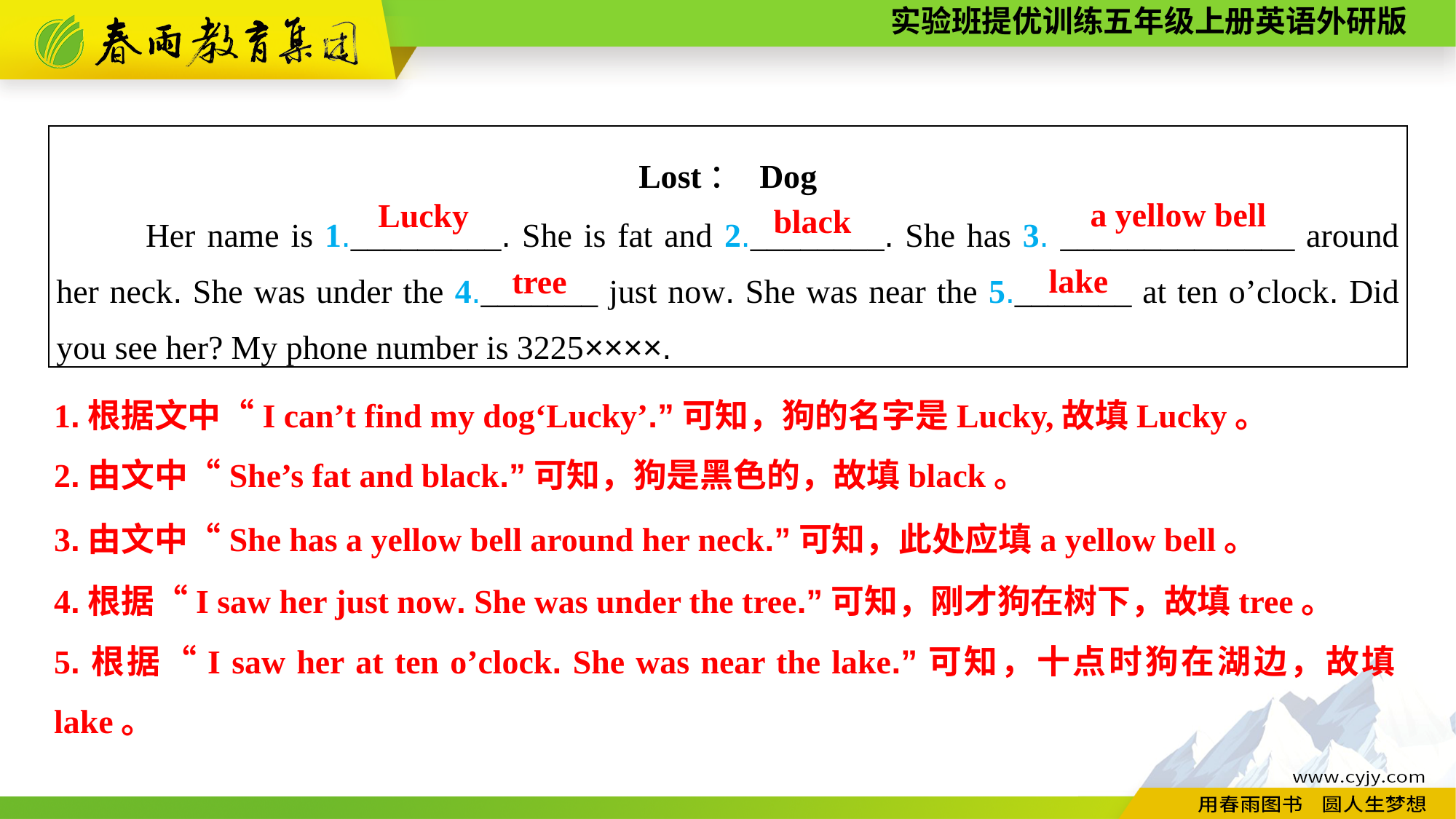

| Lost： Dog Her name is 1.\_\_\_\_\_\_\_\_\_. She is fat and 2.\_\_\_\_\_\_\_\_. She has 3. \_\_\_\_\_\_\_\_\_\_\_\_\_\_ around her neck. She was under the 4.\_\_\_\_\_\_\_ just now. She was near the 5.\_\_\_\_\_\_\_ at ten o’clock. Did you see her? My phone number is 3225××××. |
| --- |
a yellow bell
Lucky
black
lake
tree
1.根据文中“I can’t find my dog‘Lucky’.”可知，狗的名字是Lucky,故填Lucky。
2.由文中“She’s fat and black.”可知，狗是黑色的，故填black。
3.由文中“She has a yellow bell around her neck.”可知，此处应填a yellow bell。
4.根据“I saw her just now. She was under the tree.”可知，刚才狗在树下，故填tree。
5.根据“I saw her at ten o’clock. She was near the lake.”可知，十点时狗在湖边，故填lake。